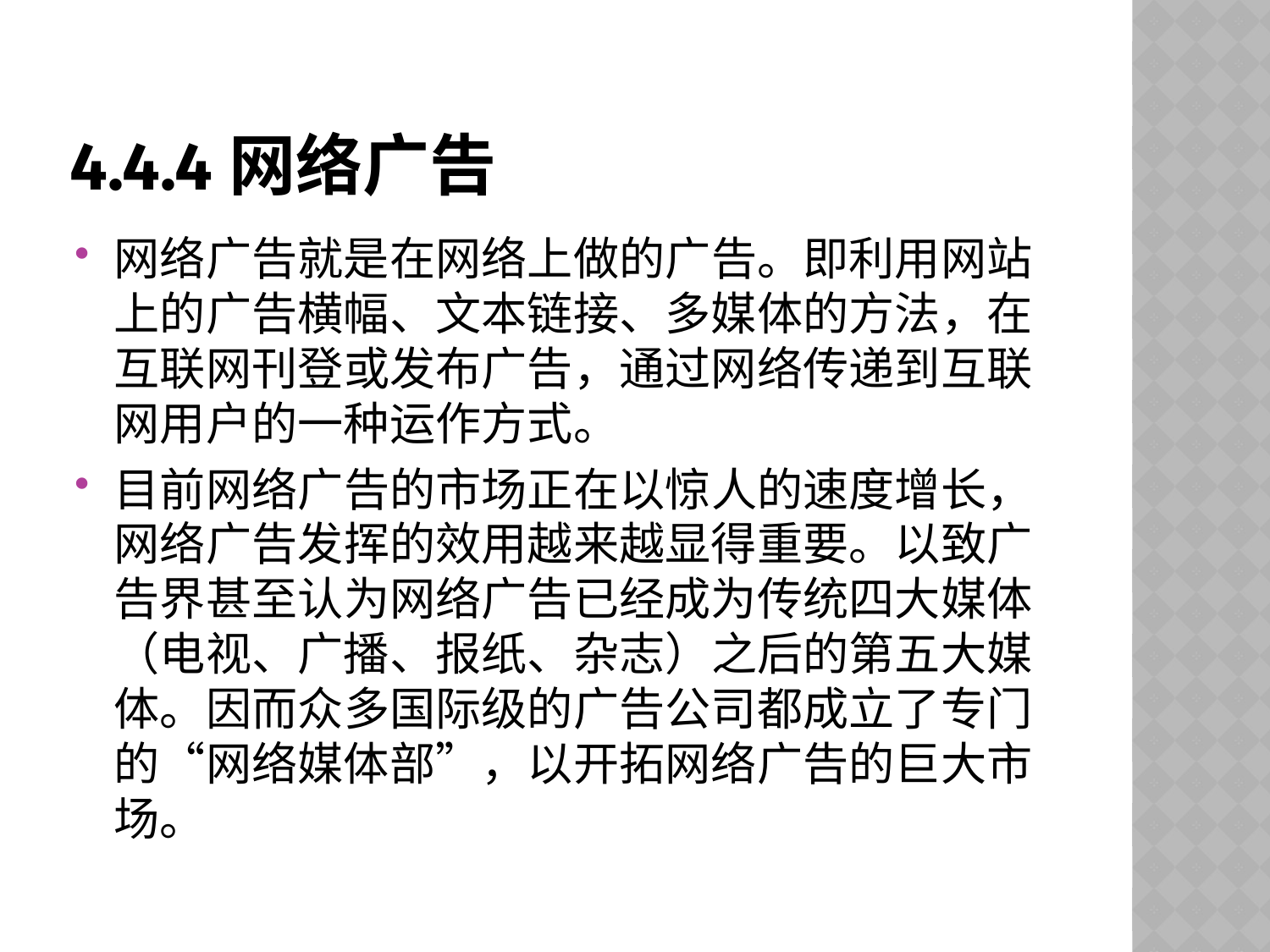

# 4.4.4网络广告
网络广告就是在网络上做的广告。即利用网站上的广告横幅、文本链接、多媒体的方法，在互联网刊登或发布广告，通过网络传递到互联网用户的一种运作方式。
目前网络广告的市场正在以惊人的速度增长，网络广告发挥的效用越来越显得重要。以致广告界甚至认为网络广告已经成为传统四大媒体（电视、广播、报纸、杂志）之后的第五大媒体。因而众多国际级的广告公司都成立了专门的“网络媒体部”，以开拓网络广告的巨大市场。